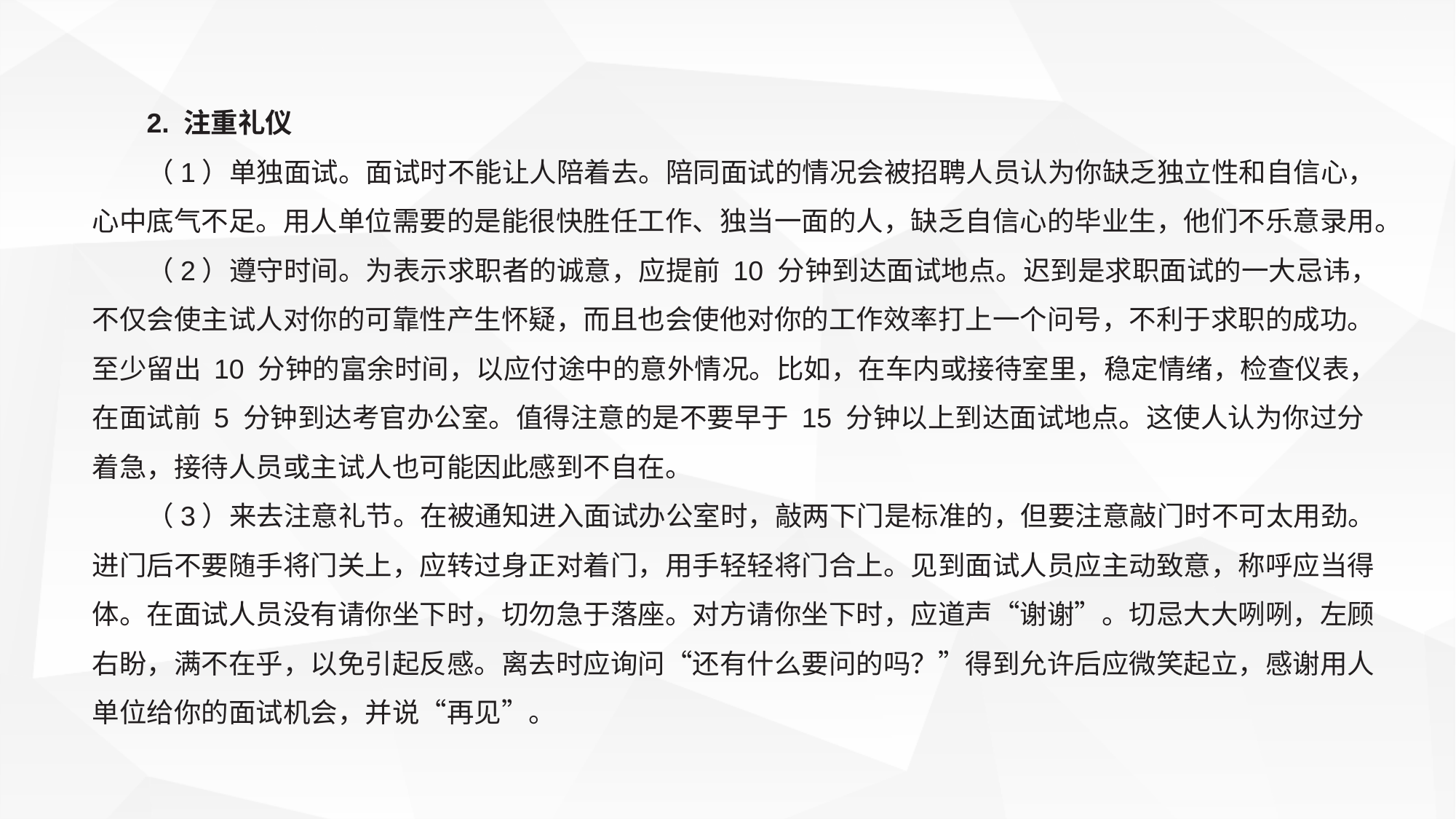

2. 注重礼仪
（1）单独面试。面试时不能让人陪着去。陪同面试的情况会被招聘人员认为你缺乏独立性和自信心，心中底气不足。用人单位需要的是能很快胜任工作、独当一面的人，缺乏自信心的毕业生，他们不乐意录用。
（2）遵守时间。为表示求职者的诚意，应提前 10 分钟到达面试地点。迟到是求职面试的一大忌讳，不仅会使主试人对你的可靠性产生怀疑，而且也会使他对你的工作效率打上一个问号，不利于求职的成功。至少留出 10 分钟的富余时间，以应付途中的意外情况。比如，在车内或接待室里，稳定情绪，检查仪表，在面试前 5 分钟到达考官办公室。值得注意的是不要早于 15 分钟以上到达面试地点。这使人认为你过分着急，接待人员或主试人也可能因此感到不自在。
（3）来去注意礼节。在被通知进入面试办公室时，敲两下门是标准的，但要注意敲门时不可太用劲。进门后不要随手将门关上，应转过身正对着门，用手轻轻将门合上。见到面试人员应主动致意，称呼应当得体。在面试人员没有请你坐下时，切勿急于落座。对方请你坐下时，应道声“谢谢”。切忌大大咧咧，左顾右盼，满不在乎，以免引起反感。离去时应询问“还有什么要问的吗？”得到允许后应微笑起立，感谢用人单位给你的面试机会，并说“再见”。